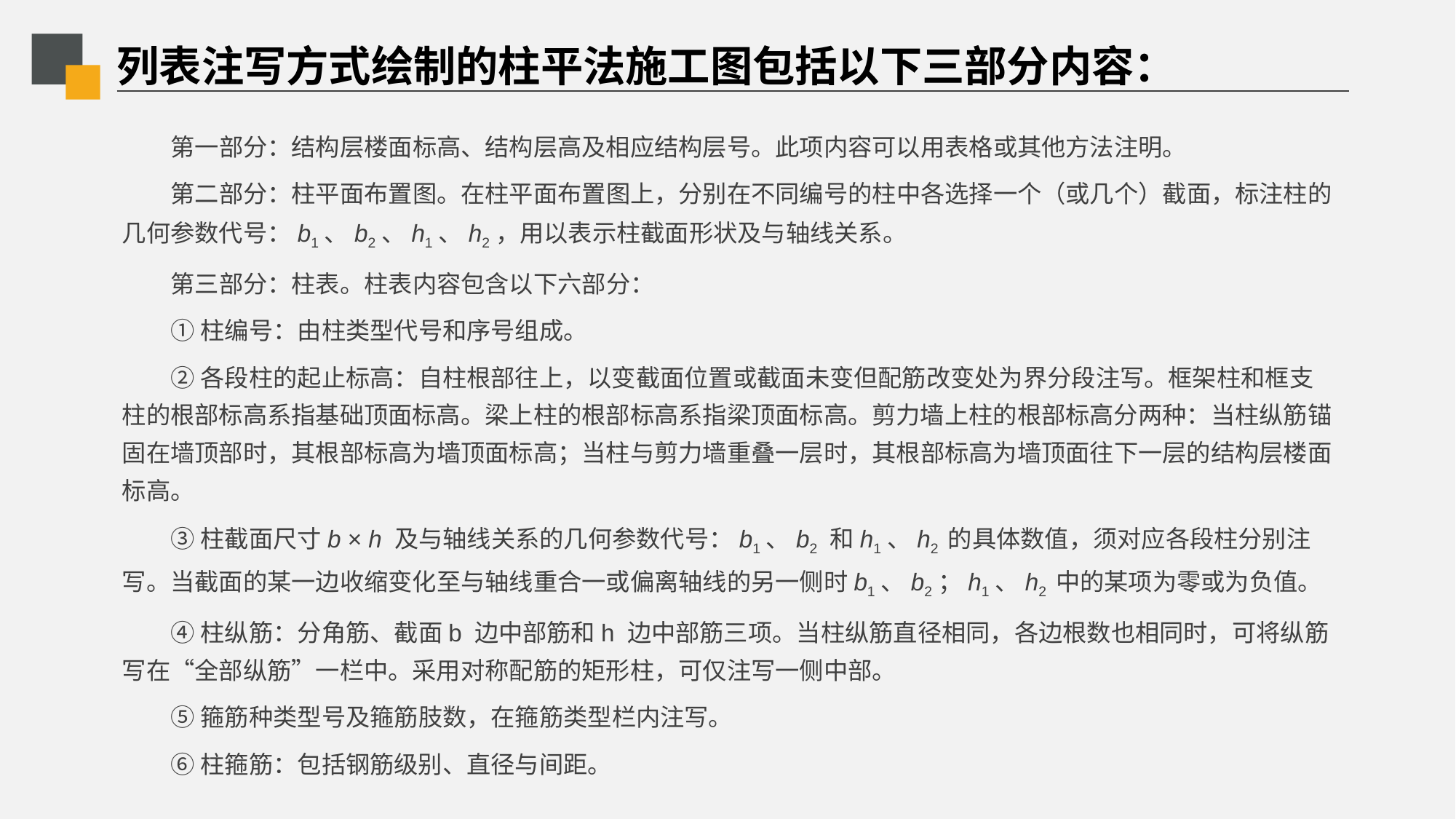

# 列表注写方式绘制的柱平法施工图包括以下三部分内容：
第一部分：结构层楼面标高、结构层高及相应结构层号。此项内容可以用表格或其他方法注明。
第二部分：柱平面布置图。在柱平面布置图上，分别在不同编号的柱中各选择一个（或几个）截面，标注柱的几何参数代号：b1、b2、h1、h2，用以表示柱截面形状及与轴线关系。
第三部分：柱表。柱表内容包含以下六部分：
①柱编号：由柱类型代号和序号组成。
②各段柱的起止标高：自柱根部往上，以变截面位置或截面未变但配筋改变处为界分段注写。框架柱和框支柱的根部标高系指基础顶面标高。梁上柱的根部标高系指梁顶面标高。剪力墙上柱的根部标高分两种：当柱纵筋锚固在墙顶部时，其根部标高为墙顶面标高；当柱与剪力墙重叠一层时，其根部标高为墙顶面往下一层的结构层楼面标高。
③柱截面尺寸b × h 及与轴线关系的几何参数代号：b1、b2 和h1、h2 的具体数值，须对应各段柱分别注写。当截面的某一边收缩变化至与轴线重合一或偏离轴线的另一侧时b1、b2；h1、h2 中的某项为零或为负值。
④柱纵筋：分角筋、截面b 边中部筋和h 边中部筋三项。当柱纵筋直径相同，各边根数也相同时，可将纵筋写在“全部纵筋”一栏中。采用对称配筋的矩形柱，可仅注写一侧中部。
⑤箍筋种类型号及箍筋肢数，在箍筋类型栏内注写。
⑥柱箍筋：包括钢筋级别、直径与间距。